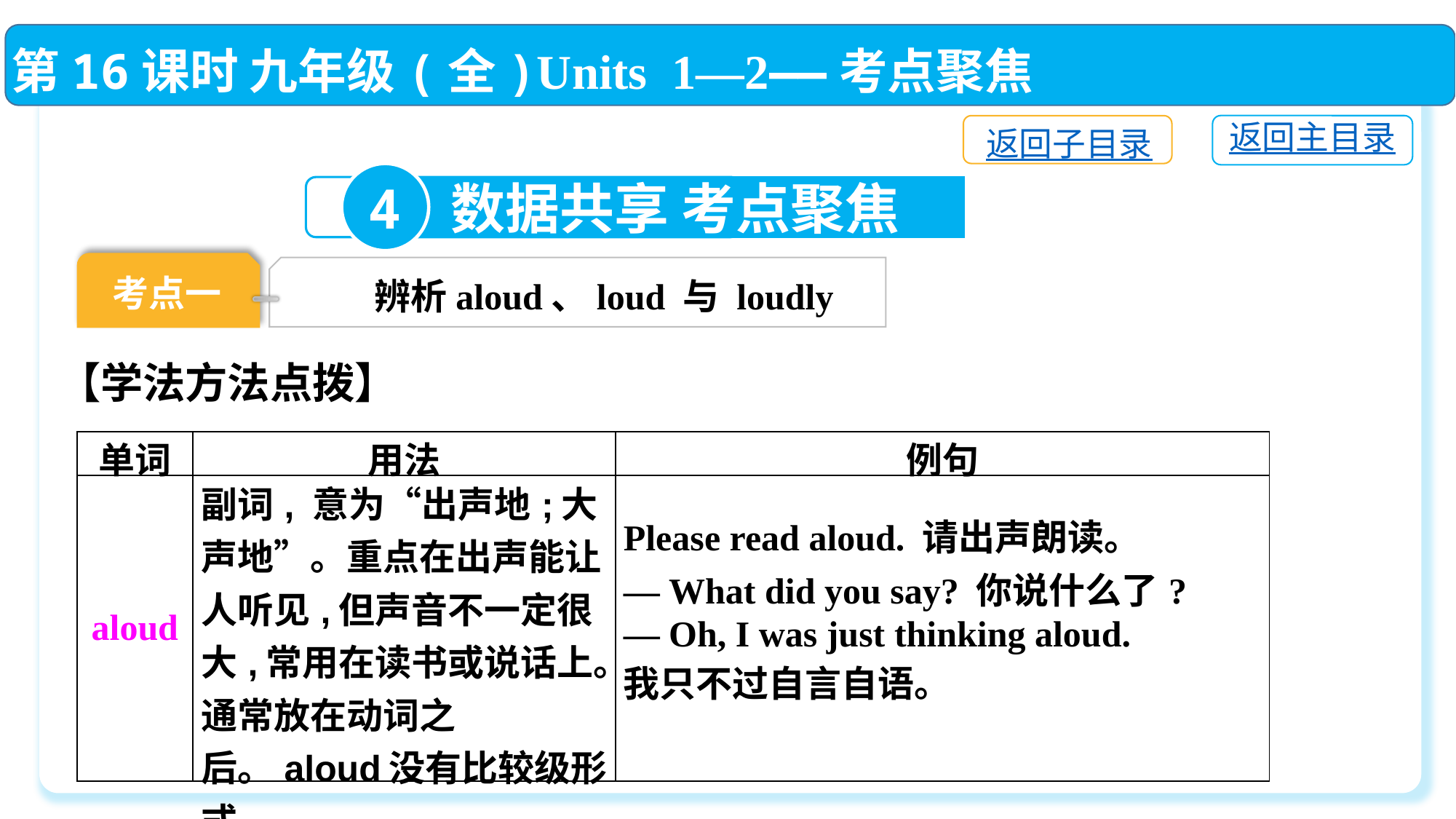

第16课时 九年级(全)Units  1—2——考点聚焦

返回主目录

返回子目录
4

数据共享 考点聚焦
考点一
辨析aloud、loud 与 loudly

【学法方法点拨】

| 单词 | 用法 | 例句 |
| --- | --- | --- |
| aloud | 副词, 意为“出声地;大声地”。重点在出声能让人听见,但声音不一定很大,常用在读书或说话上。通常放在动词之后。aloud没有比较级形式 | Please read aloud. 请出声朗读。 — What did you say? 你说什么了? — Oh, I was just thinking aloud. 我只不过自言自语。 |